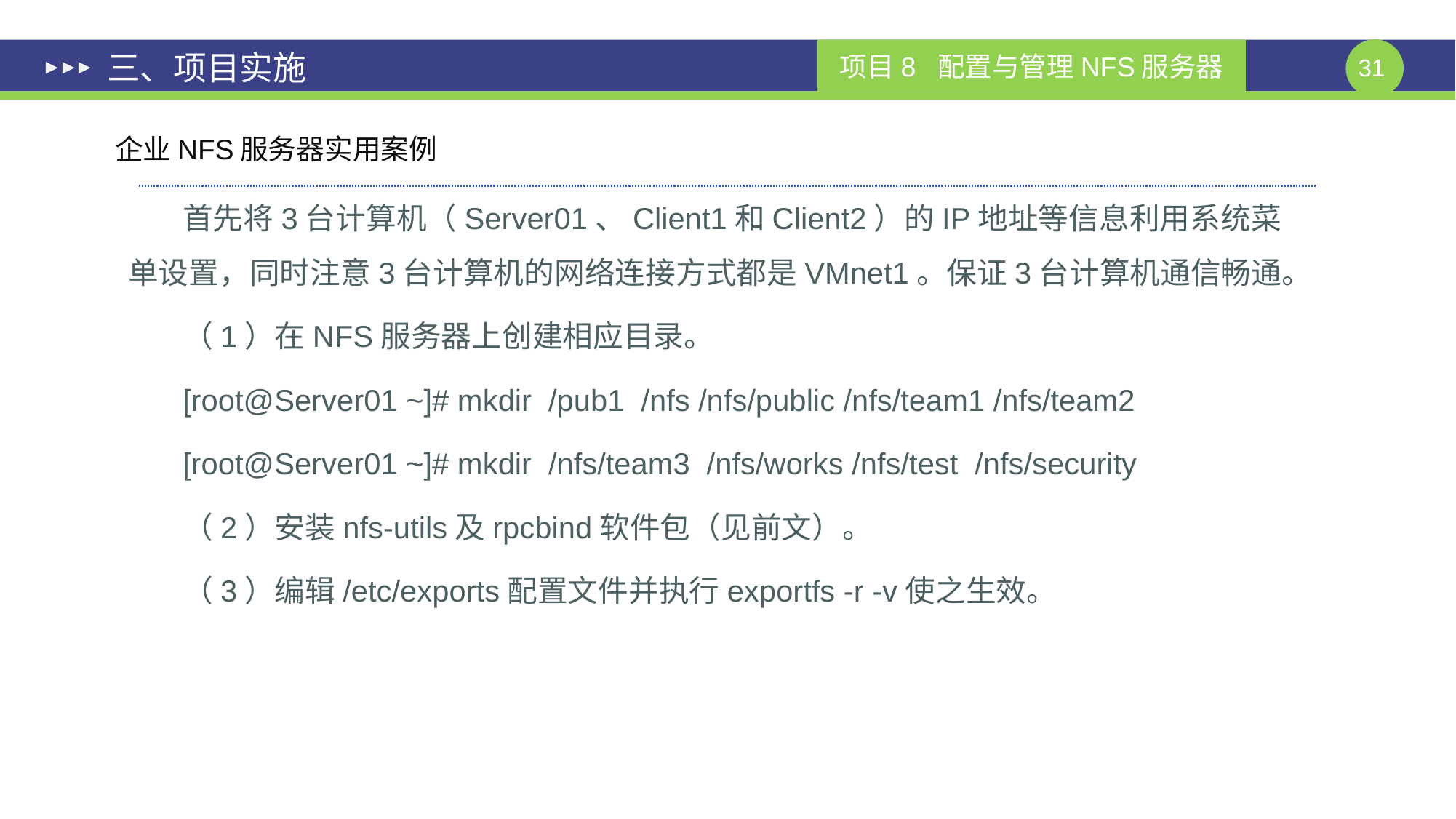

# 三、项目实施
企业NFS服务器实用案例
首先将3台计算机（Server01、Client1和Client2）的IP地址等信息利用系统菜单设置，同时注意3台计算机的网络连接方式都是VMnet1。保证3台计算机通信畅通。
（1）在NFS服务器上创建相应目录。
[root@Server01 ~]# mkdir  /pub1  /nfs /nfs/public /nfs/team1 /nfs/team2
[root@Server01 ~]# mkdir  /nfs/team3  /nfs/works /nfs/test  /nfs/security
（2）安装nfs-utils及rpcbind软件包（见前文）。
（3）编辑/etc/exports配置文件并执行exportfs -r -v使之生效。